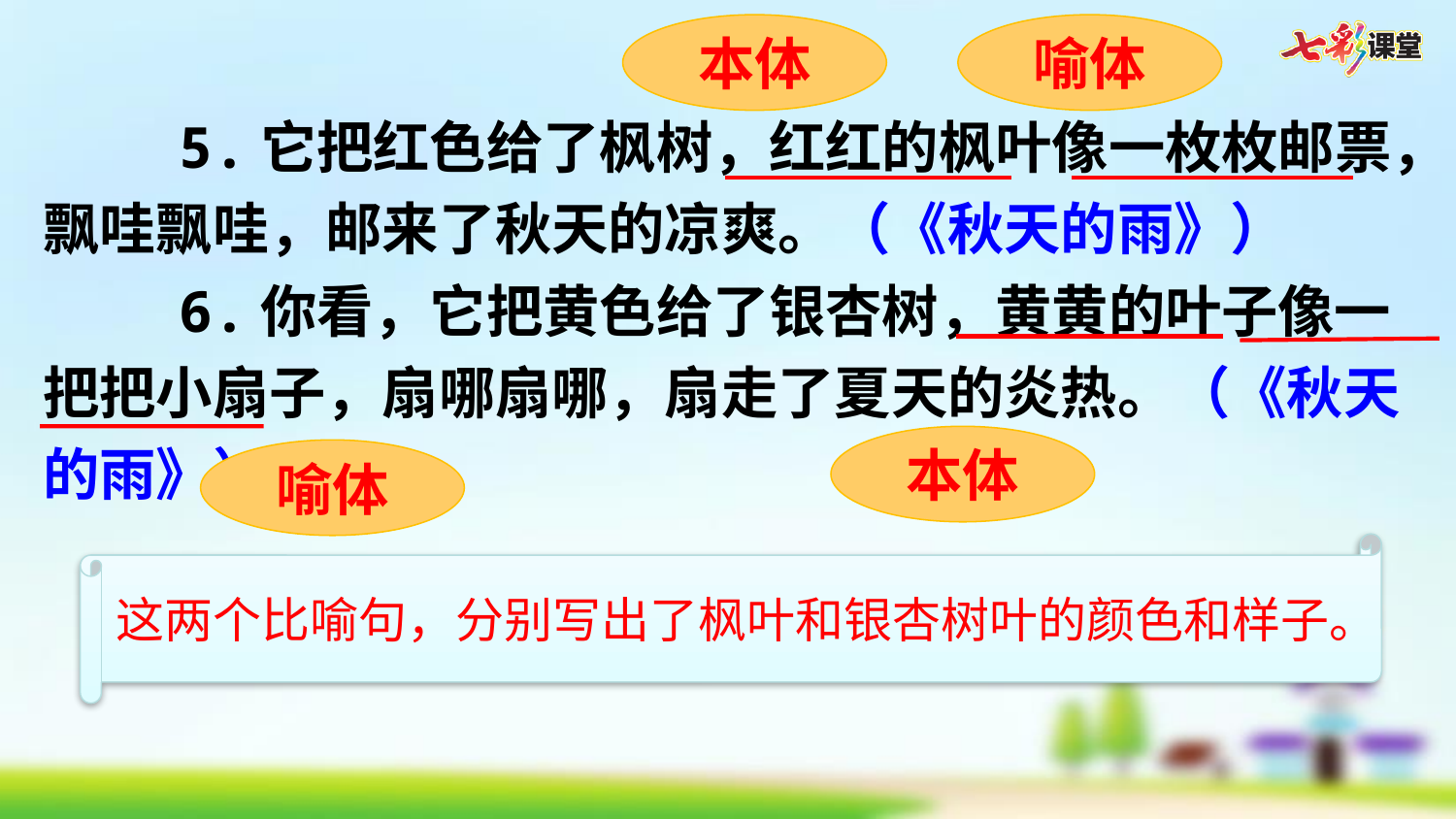

本体
喻体
    5.它把红色给了枫树，红红的枫叶像一枚枚邮票，飘哇飘哇，邮来了秋天的凉爽。（《秋天的雨》）
    6.你看，它把黄色给了银杏树，黄黄的叶子像一把把小扇子，扇哪扇哪，扇走了夏天的炎热。（《秋天的雨》）

本体
喻体
这两个比喻句，分别写出了枫叶和银杏树叶的颜色和样子。